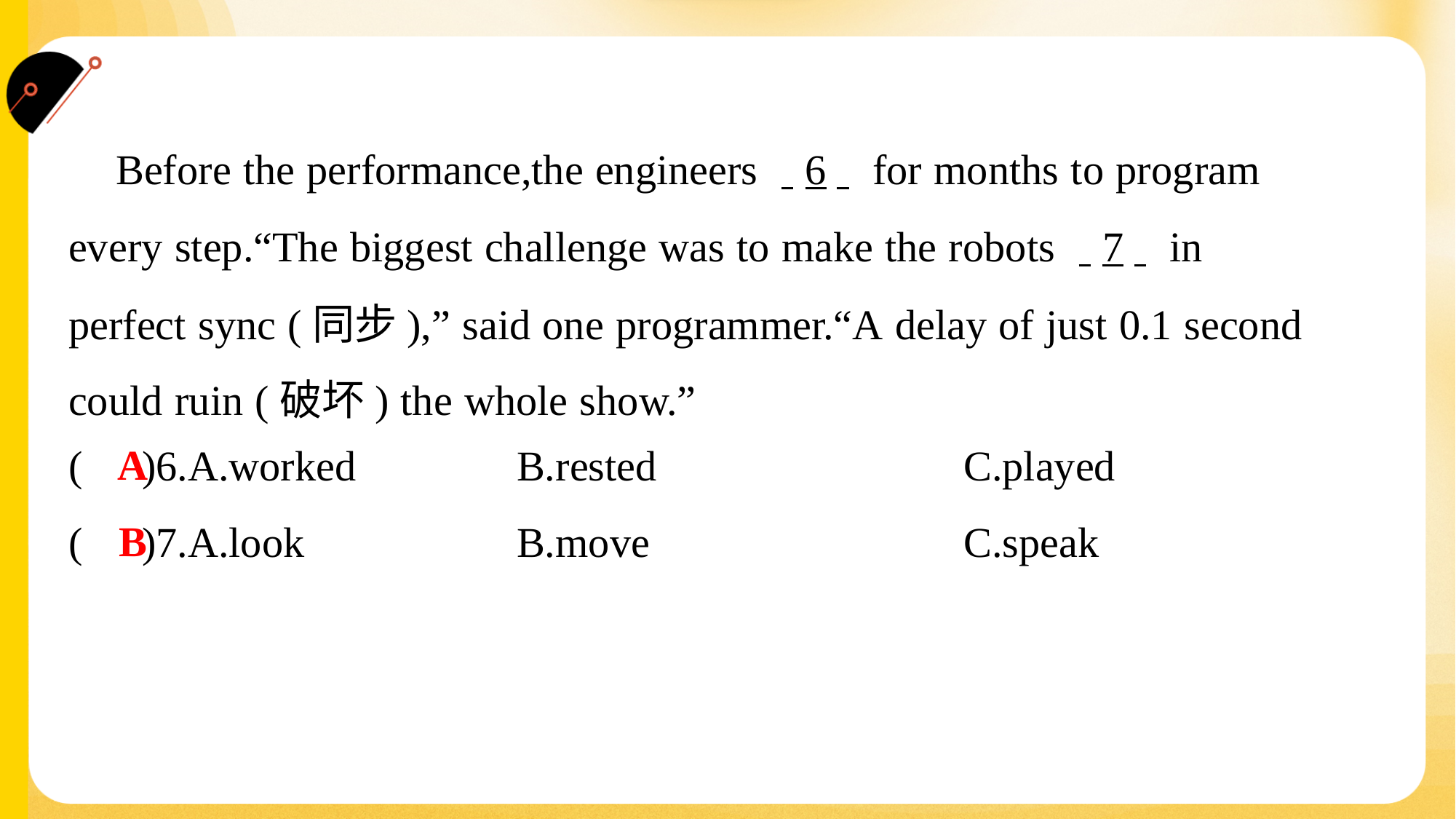

Before the performance,the engineers . .6. . for months to program
every step.“The biggest challenge was to make the robots . .7. . in
perfect sync (同步),” said one programmer.“A delay of just 0.1 second
could ruin (破坏) the whole show.”#4
A
(     )6.A.worked	B.rested	C.played
B
(     )7.A.look	B.move	C.speak